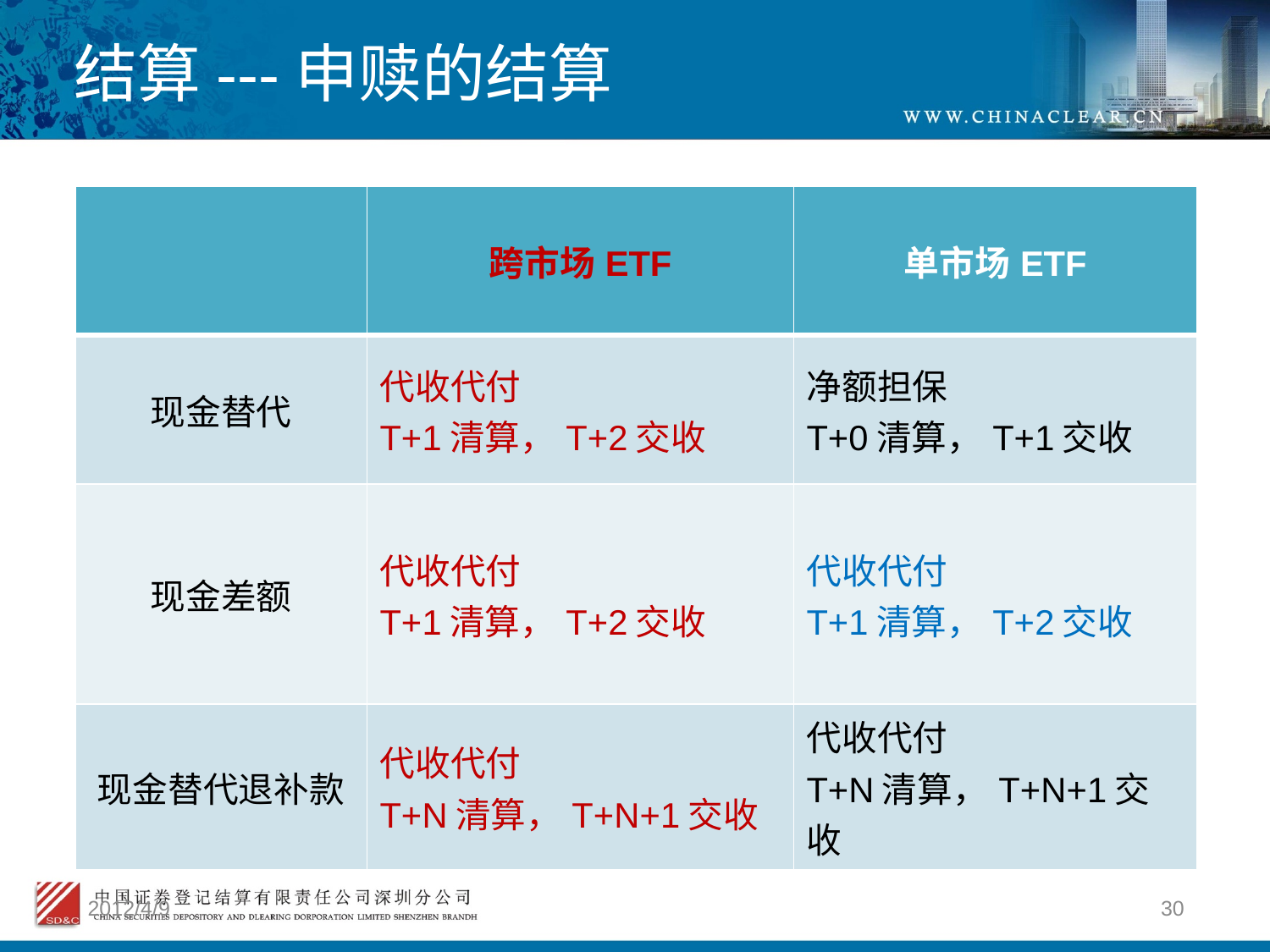

# 结算---申赎的结算
|  | 跨市场ETF | 单市场ETF |
| --- | --- | --- |
| 现金替代 | 代收代付 T+1清算，T+2交收 | 净额担保 T+0清算，T+1交收 |
| 现金差额 | 代收代付 T+1清算，T+2交收 | 代收代付 T+1清算，T+2交收 |
| 现金替代退补款 | 代收代付 T+N清算，T+N+1交收 | 代收代付 T+N清算，T+N+1交收 |
2012/4/9
30